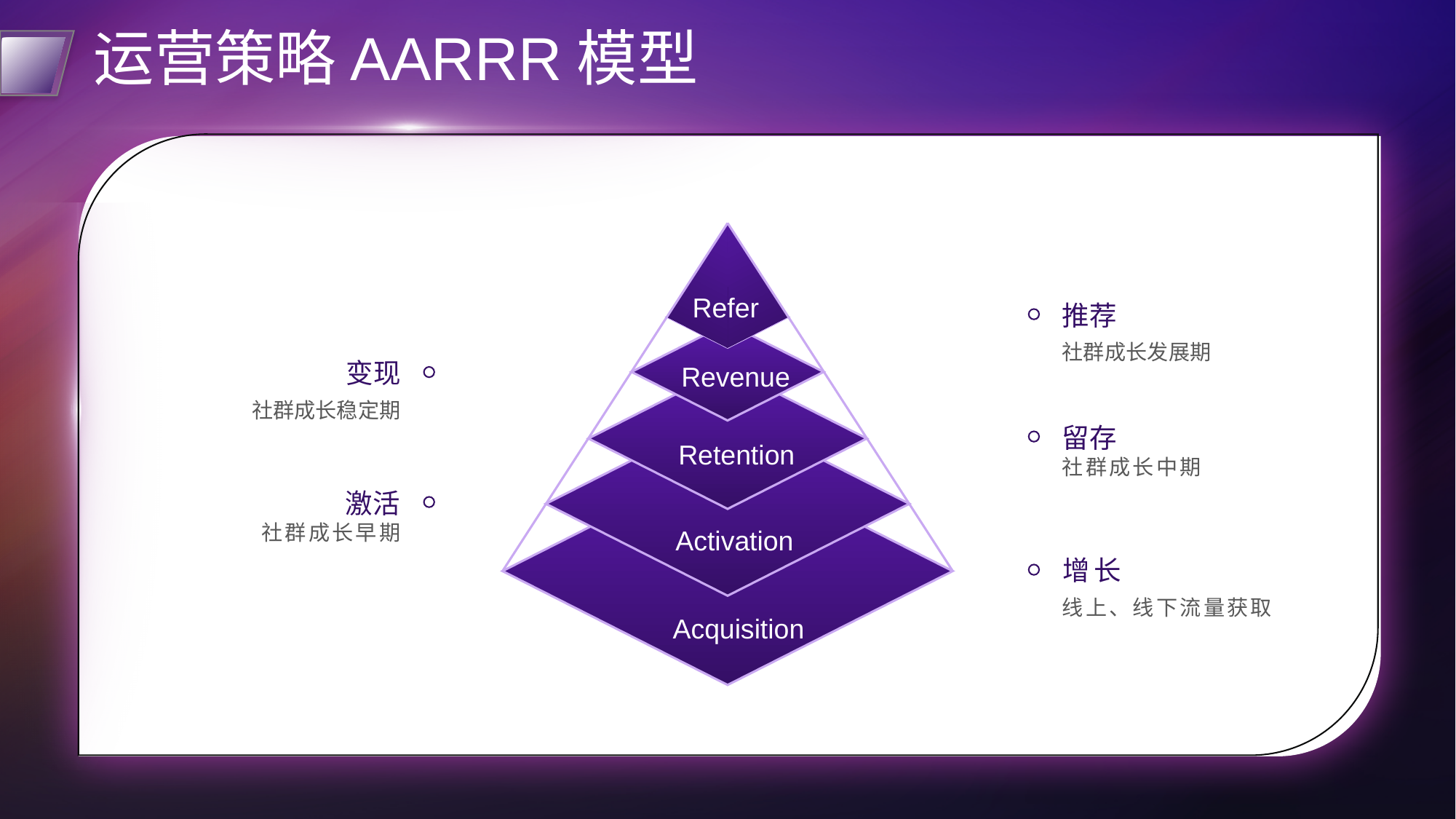

# 运营策略AARRR模型

Refer
推荐

社群成长发展期
变现
Revenue

社群成长稳定期

留存

Retention
社群成长中期

激活

社群成长早期
Activation
增长

线上、线下流量获取
Acquisition